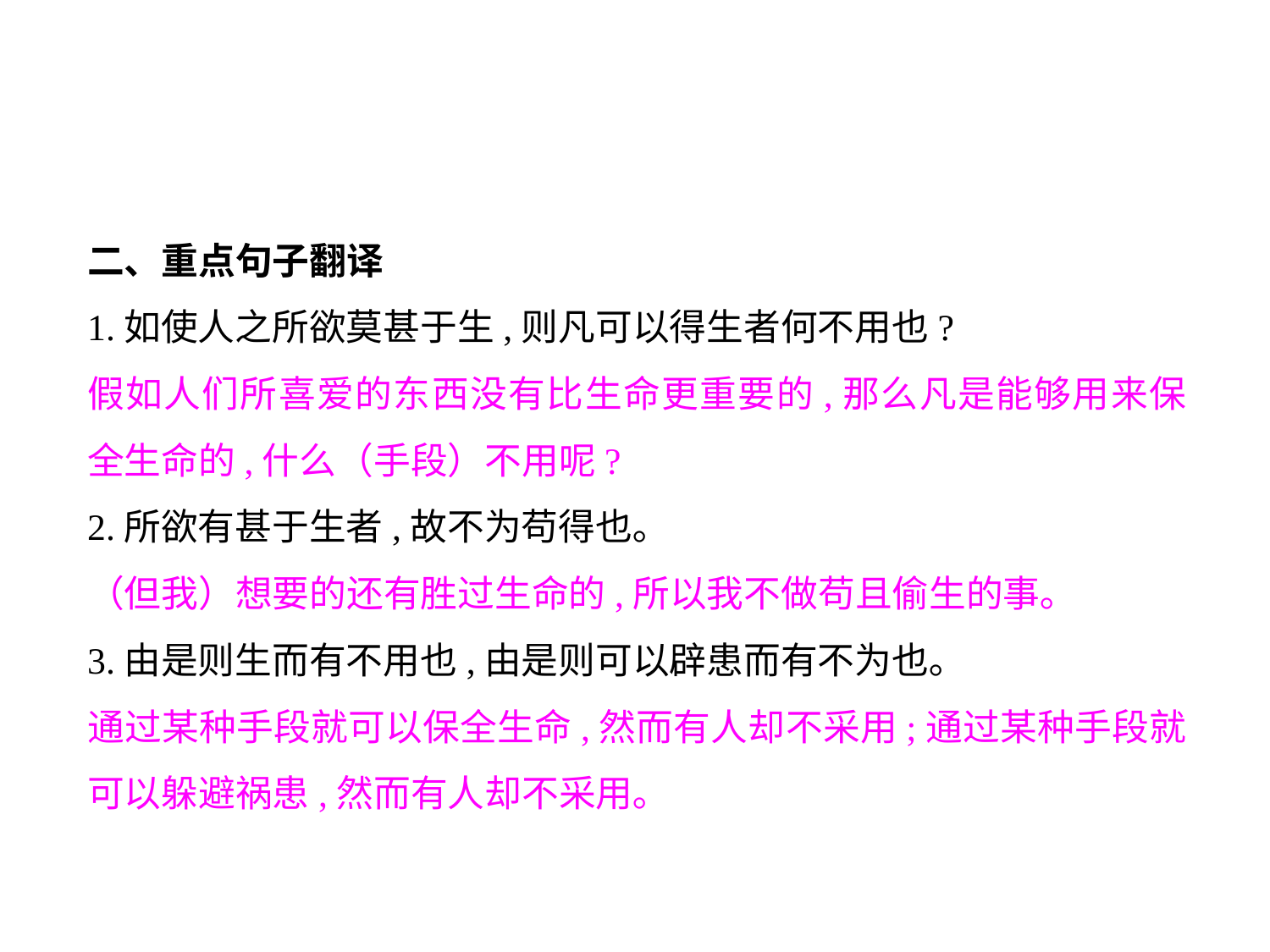

二、重点句子翻译
1.如使人之所欲莫甚于生,则凡可以得生者何不用也?
假如人们所喜爱的东西没有比生命更重要的,那么凡是能够用来保全生命的,什么（手段）不用呢?
2.所欲有甚于生者,故不为苟得也｡
（但我）想要的还有胜过生命的,所以我不做苟且偷生的事｡
3.由是则生而有不用也,由是则可以辟患而有不为也｡
通过某种手段就可以保全生命,然而有人却不采用;通过某种手段就可以躲避祸患,然而有人却不采用｡